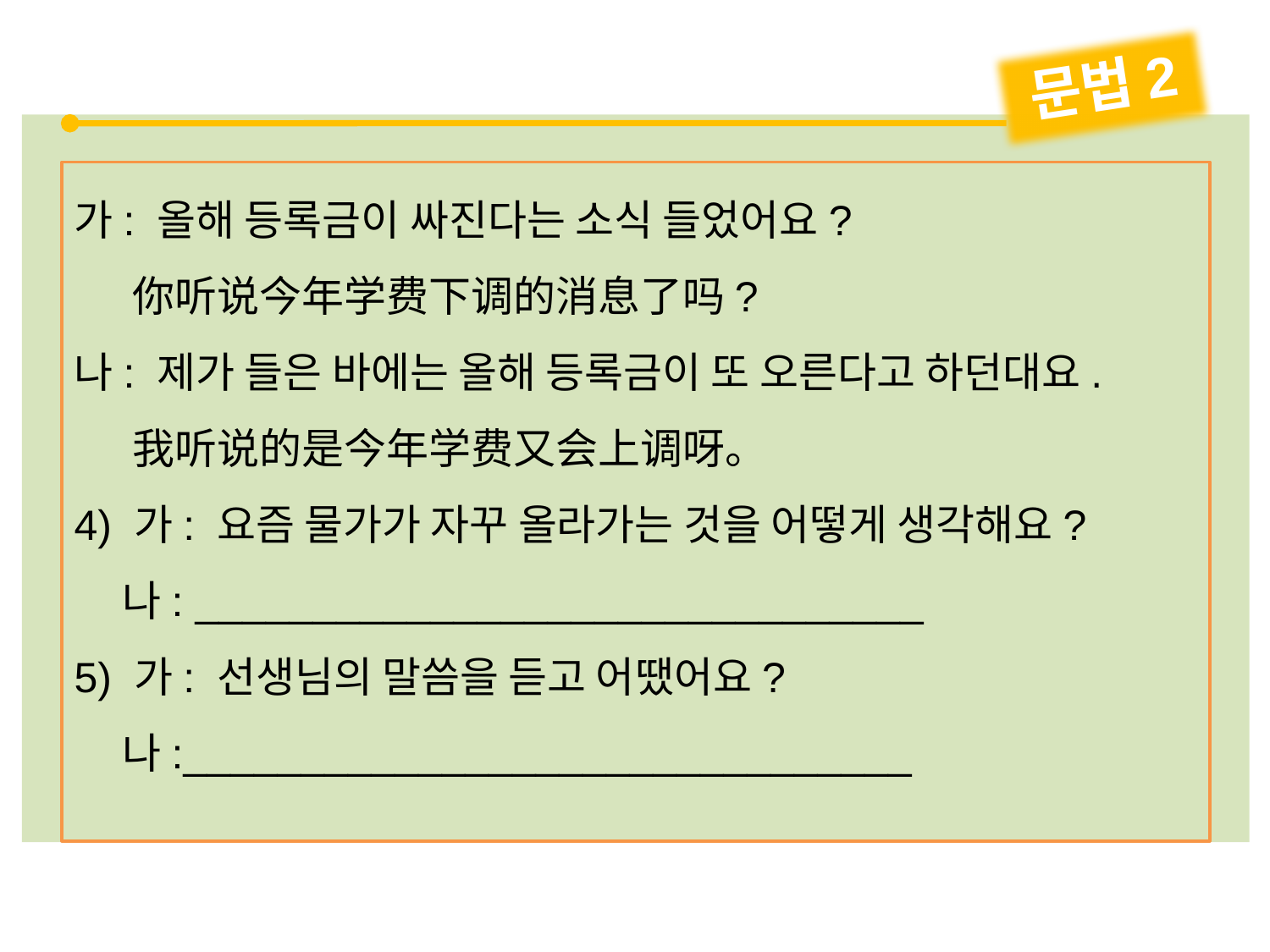

문법2

가: 올해 등록금이 싸진다는 소식 들었어요?
     你听说今年学费下调的消息了吗?
나: 제가 들은 바에는 올해 등록금이 또 오른다고 하던대요.
     我听说的是今年学费又会上调呀。
4) 가: 요즘 물가가 자꾸 올라가는 것을 어떻게 생각해요?
    나: _______________________________
5) 가: 선생님의 말씀을 듣고 어땠어요?
    나:_______________________________